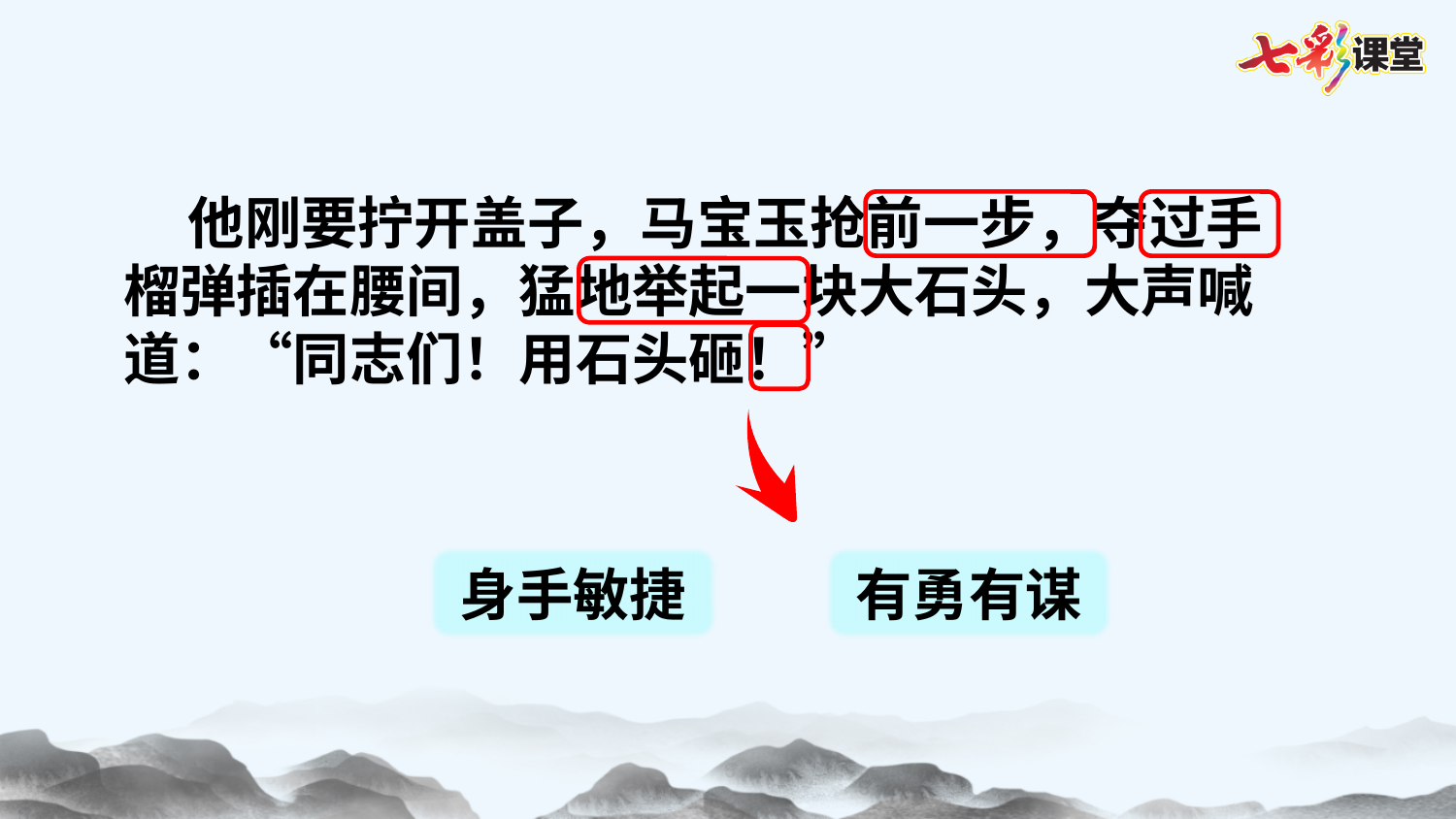

他刚要拧开盖子，马宝玉抢前一步，夺过手榴弹插在腰间，猛地举起一块大石头，大声喊道：“同志们！用石头砸！”

身手敏捷
有勇有谋